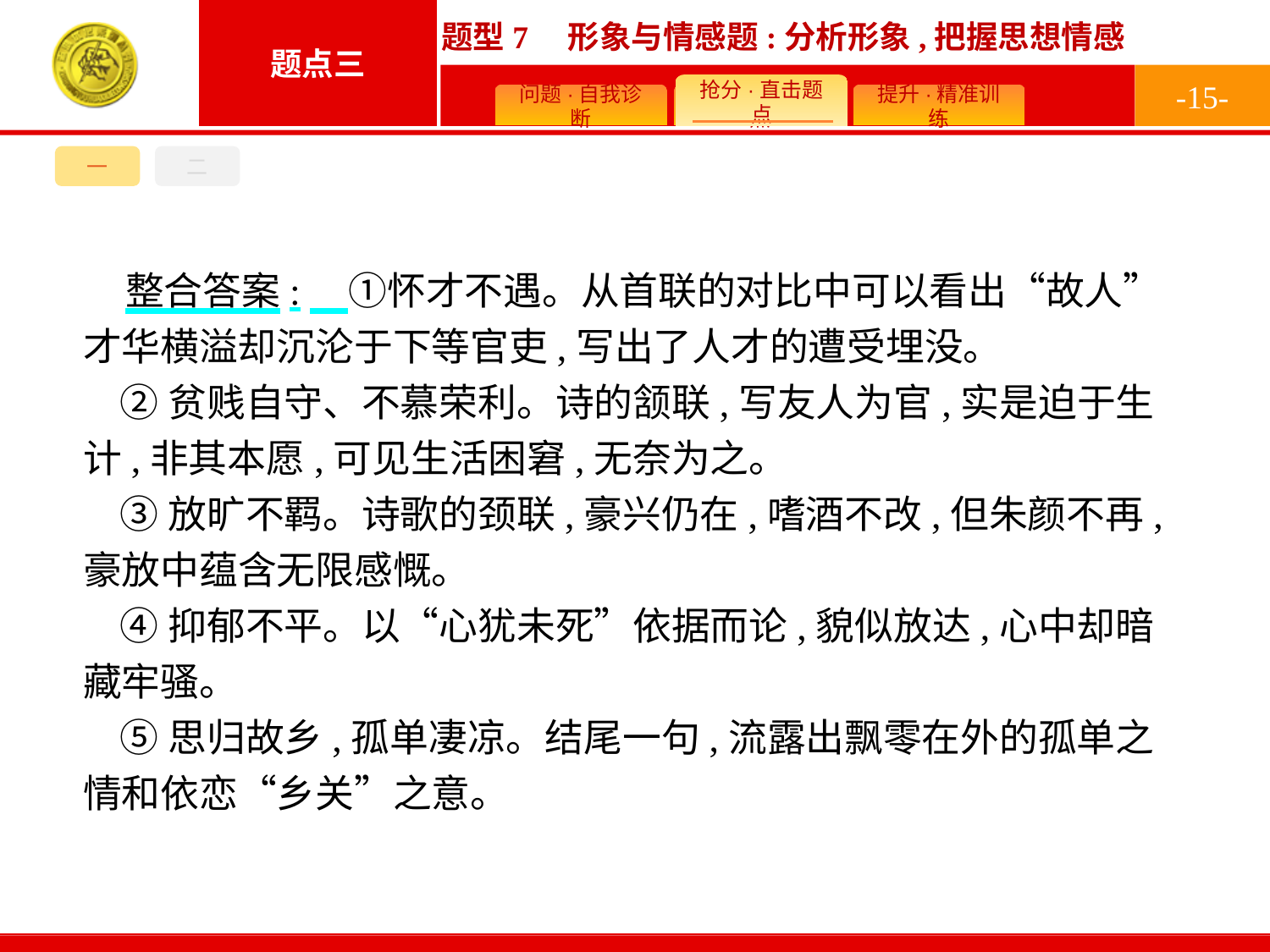

-15-
一
二
整合答案:　①怀才不遇。从首联的对比中可以看出“故人”才华横溢却沉沦于下等官吏,写出了人才的遭受埋没。
②贫贱自守、不慕荣利。诗的颔联,写友人为官,实是迫于生计,非其本愿,可见生活困窘,无奈为之。
③放旷不羁。诗歌的颈联,豪兴仍在,嗜酒不改,但朱颜不再,豪放中蕴含无限感慨。
④抑郁不平。以“心犹未死”依据而论,貌似放达,心中却暗藏牢骚。
⑤思归故乡,孤单凄凉。结尾一句,流露出飘零在外的孤单之情和依恋“乡关”之意。